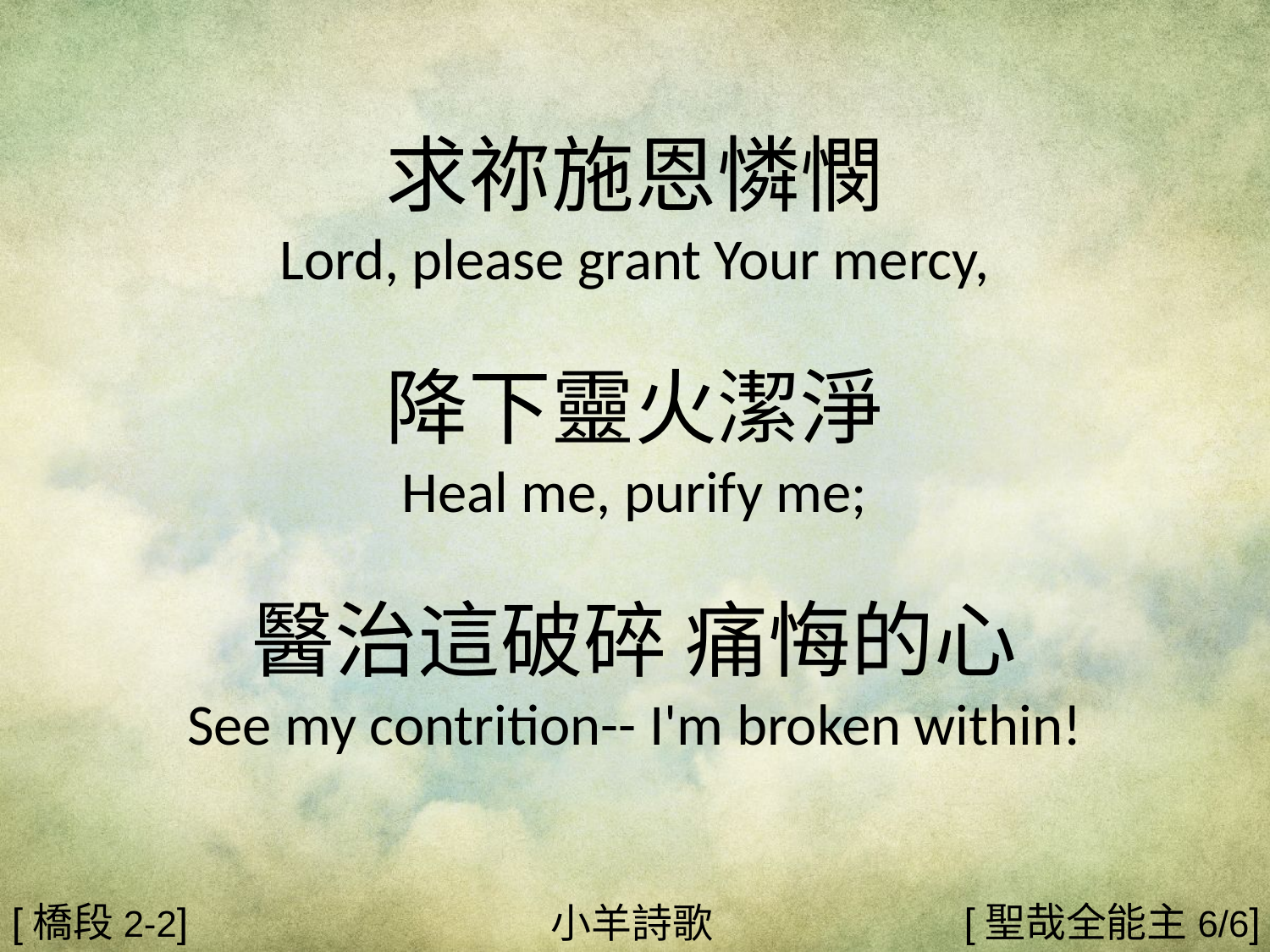

求祢施恩憐憫
Lord, please grant Your mercy,

降下靈火潔淨
Heal me, purify me;

醫治這破碎 痛悔的心
See my contrition-- I'm broken within!

#

[橋段2-2]
[聖哉全能主6/6]
小羊詩歌